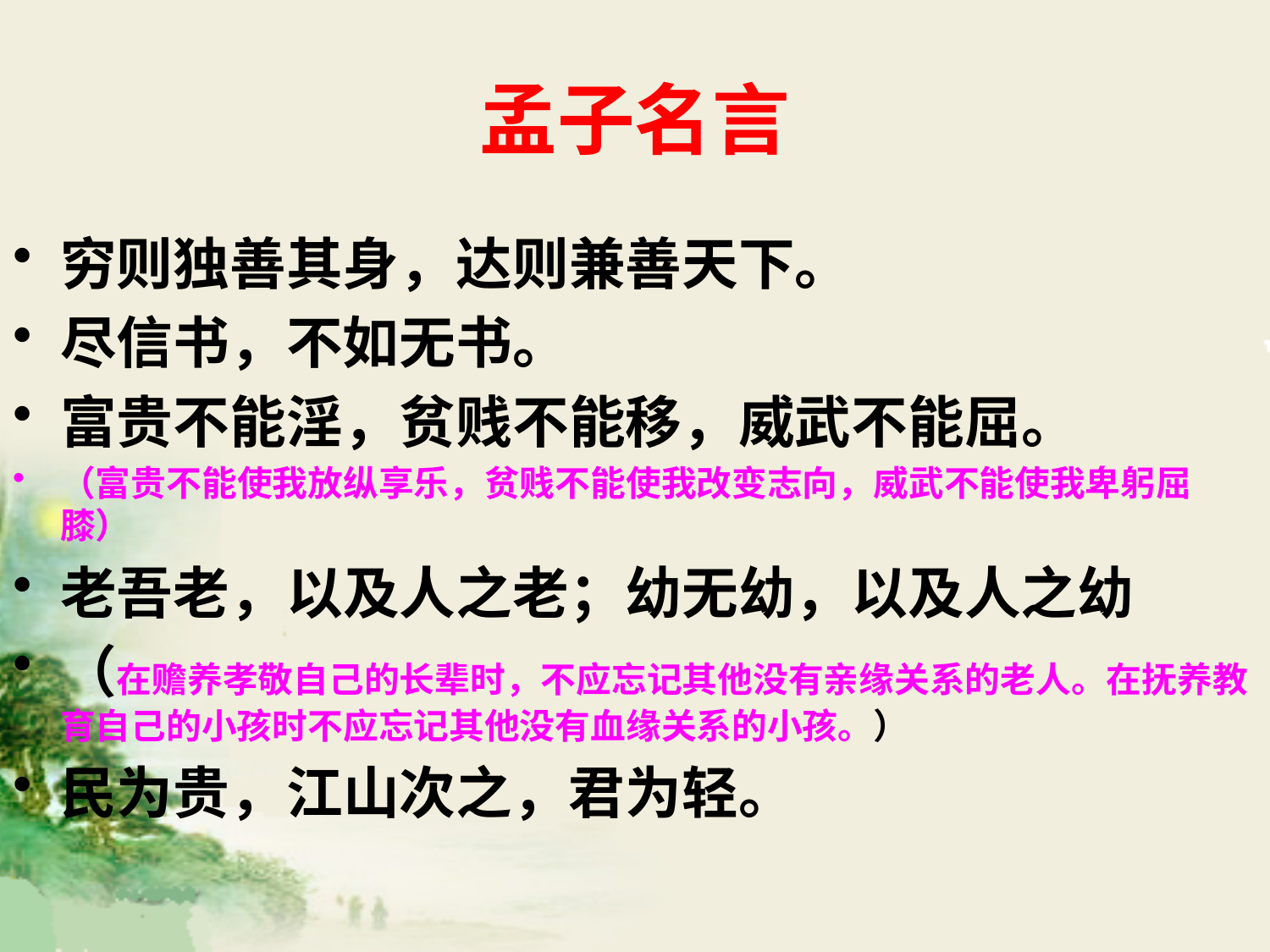

# 孟子名言
穷则独善其身，达则兼善天下。
尽信书，不如无书。
富贵不能淫，贫贱不能移，威武不能屈。
（富贵不能使我放纵享乐，贫贱不能使我改变志向，威武不能使我卑躬屈膝）
老吾老，以及人之老；幼无幼，以及人之幼
（在赡养孝敬自己的长辈时，不应忘记其他没有亲缘关系的老人。在抚养教育自己的小孩时不应忘记其他没有血缘关系的小孩。）
民为贵，江山次之，君为轻。